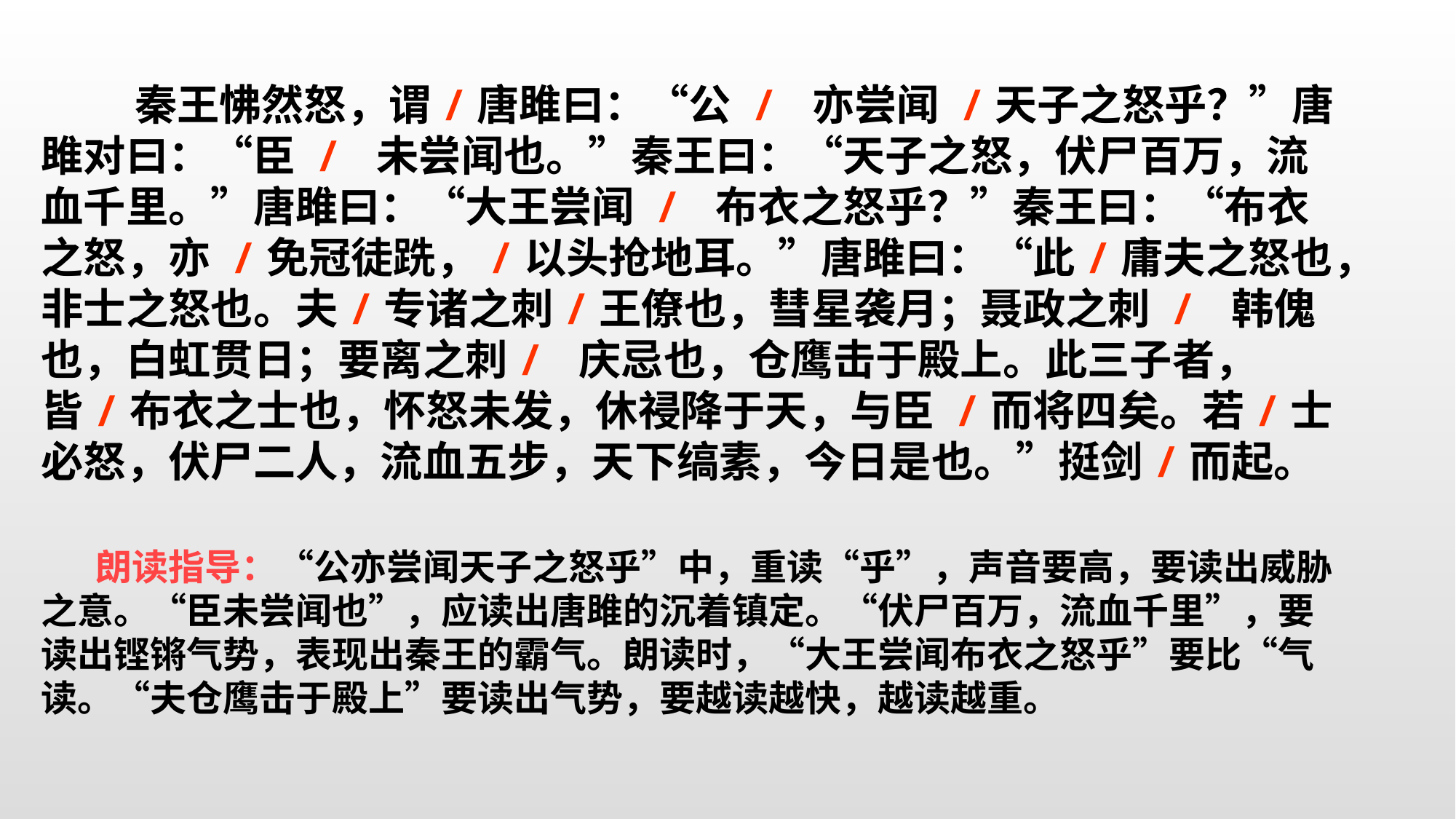

秦王怫然怒，谓/唐雎曰：“公 / 亦尝闻 /天子之怒乎？”唐雎对曰：“臣 / 未尝闻也。”秦王曰：“天子之怒，伏尸百万，流血千里。”唐雎曰：“大王尝闻 / 布衣之怒乎？”秦王曰：“布衣之怒，亦 /免冠徒跣，/以头抢地耳。”唐雎曰：“此/庸夫之怒也，非士之怒也。夫/专诸之刺/王僚也，彗星袭月；聂政之刺 / 韩傀也，白虹贯日；要离之刺/ 庆忌也，仓鹰击于殿上。此三子者，皆/布衣之士也，怀怒未发，休祲降于天，与臣 /而将四矣。若/士必怒，伏尸二人，流血五步，天下缟素，今日是也。”挺剑/而起。

朗读指导：“公亦尝闻天子之怒乎”中，重读“乎”，声音要高，要读出威胁之意。“臣未尝闻也”，应读出唐雎的沉着镇定。“伏尸百万，流血千里”，要读出铿锵气势，表现出秦王的霸气。朗读时，“大王尝闻布衣之怒乎”要比“气读。“夫仓鹰击于殿上”要读出气势，要越读越快，越读越重。